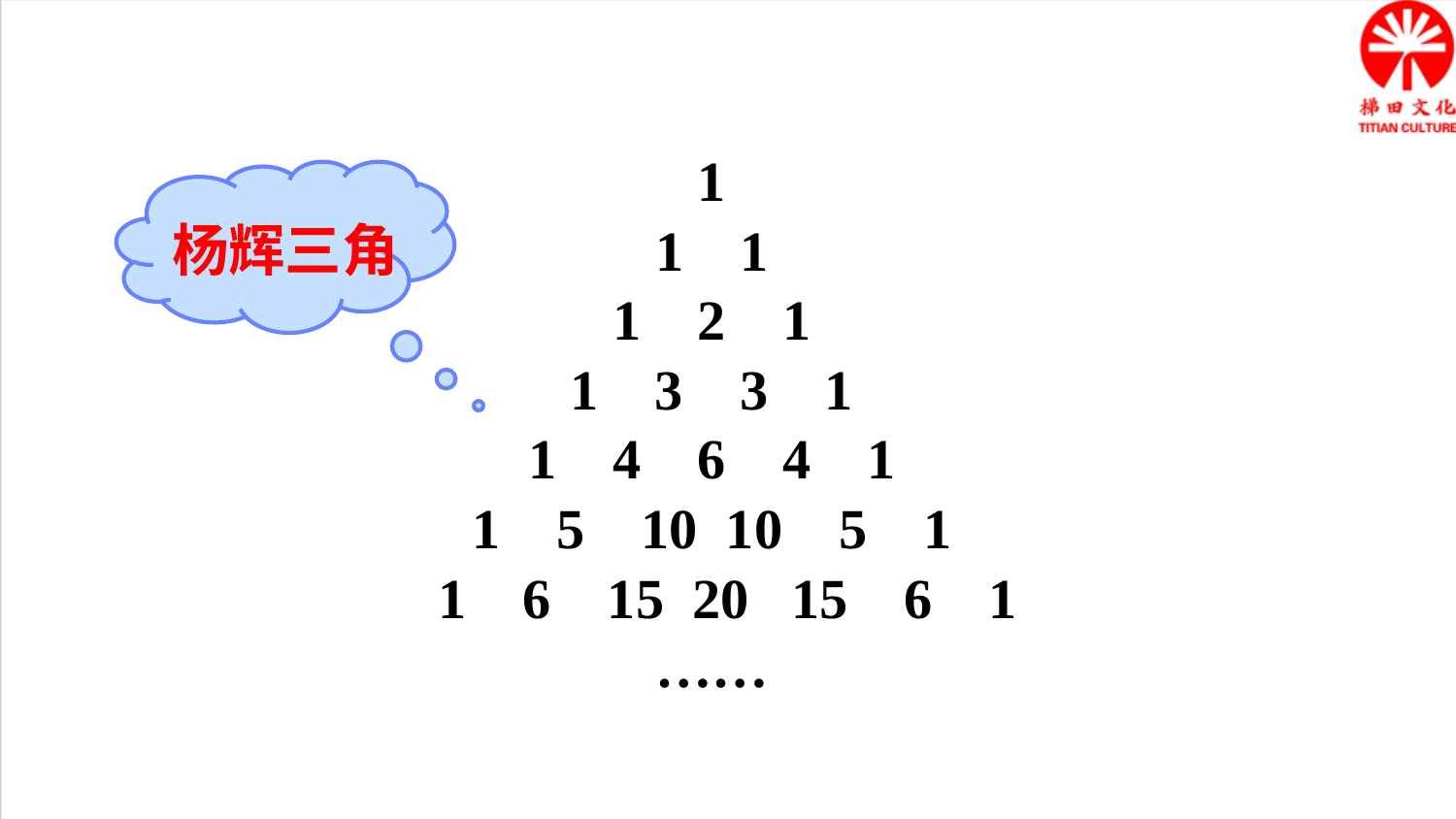

1

杨辉三角
1    1
1    2    1
1    3    3    1
1    4    6    4    1
1    5    10  10    5    1
1    6    15  20   15    6    1
……